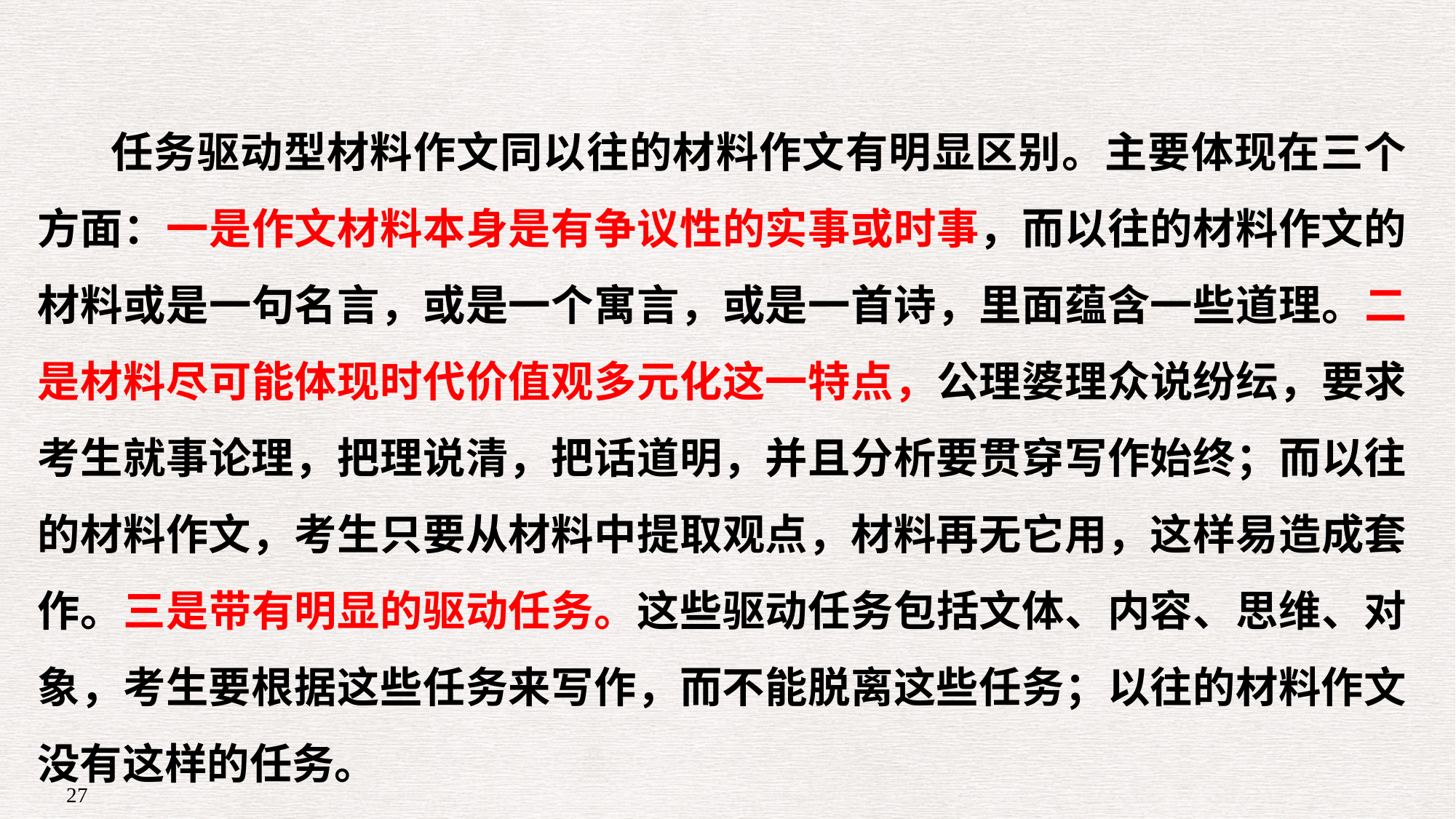

任务驱动型材料作文同以往的材料作文有明显区别。主要体现在三个方面：一是作文材料本身是有争议性的实事或时事，而以往的材料作文的材料或是一句名言，或是一个寓言，或是一首诗，里面蕴含一些道理。二是材料尽可能体现时代价值观多元化这一特点，公理婆理众说纷纭，要求考生就事论理，把理说清，把话道明，并且分析要贯穿写作始终；而以往的材料作文，考生只要从材料中提取观点，材料再无它用，这样易造成套作。三是带有明显的驱动任务。这些驱动任务包括文体、内容、思维、对象，考生要根据这些任务来写作，而不能脱离这些任务；以往的材料作文没有这样的任务。